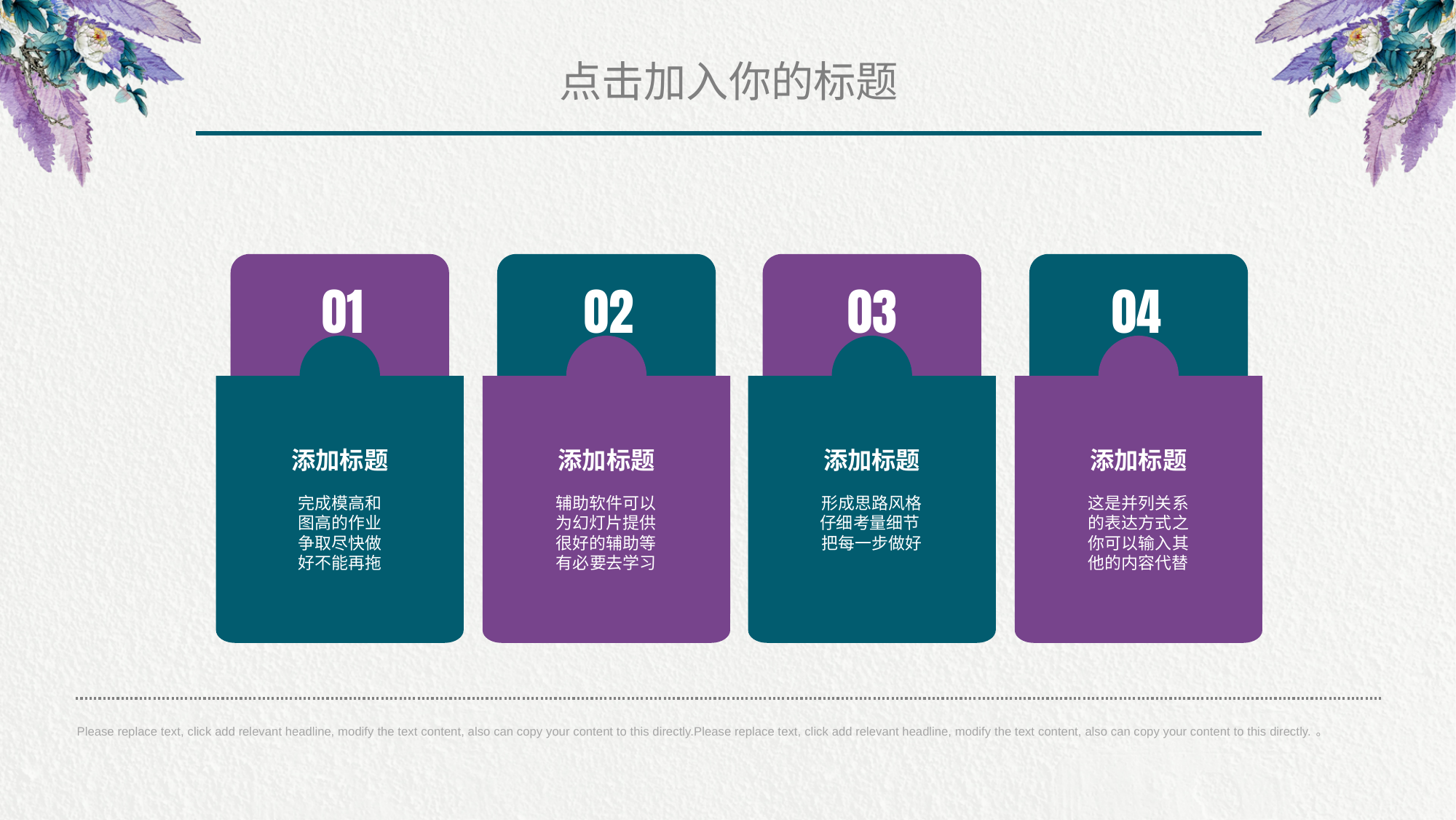

点击加入你的标题

01

添加标题
完成模高和
图高的作业
争取尽快做
好不能再拖

02

添加标题
辅助软件可以
为幻灯片提供
很好的辅助等
有必要去学习

03

添加标题
形成思路风格
仔细考量细节
把每一步做好

04

添加标题
这是并列关系
的表达方式之
你可以输入其
他的内容代替
Please replace text, click add relevant headline, modify the text content, also can copy your content to this directly.Please replace text, click add relevant headline, modify the text content, also can copy your content to this directly.。